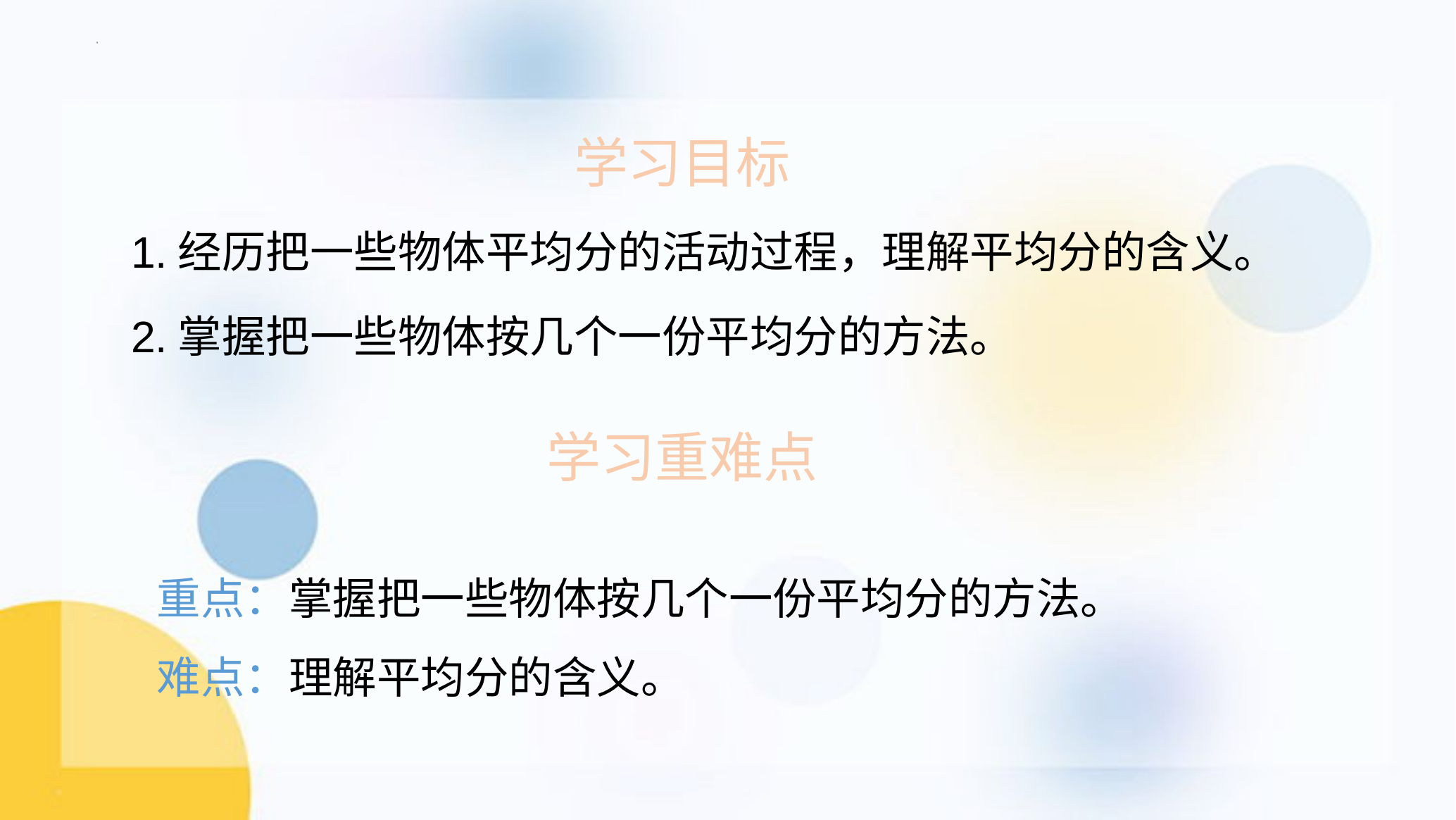

学习目标
1.经历把一些物体平均分的活动过程，理解平均分的含义。
2.掌握把一些物体按几个一份平均分的方法。
学习重难点
重点：掌握把一些物体按几个一份平均分的方法。
难点：理解平均分的含义。